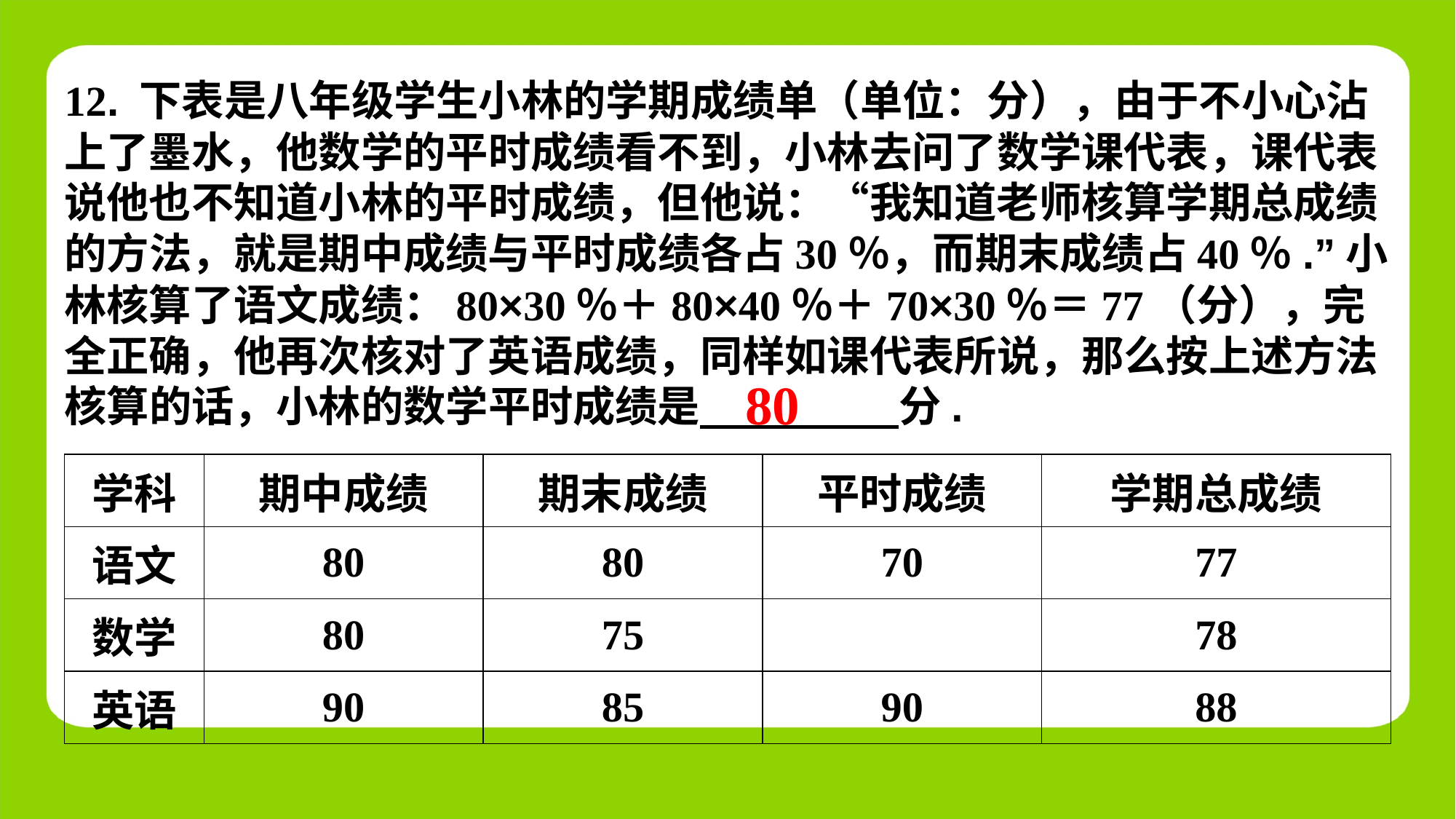

12. 下表是八年级学生小林的学期成绩单（单位：分），由于不小心沾上了墨水，他数学的平时成绩看不到，小林去问了数学课代表，课代表说他也不知道小林的平时成绩，但他说：“我知道老师核算学期总成绩的方法，就是期中成绩与平时成绩各占30％，而期末成绩占40％.”小林核算了语文成绩：80×30％＋80×40％＋70×30％＝77（分），完全正确，他再次核对了英语成绩，同样如课代表所说，那么按上述方法核算的话，小林的数学平时成绩是                     分.
80
| 学科 | 期中成绩 | 期末成绩 | 平时成绩 | 学期总成绩 |
| --- | --- | --- | --- | --- |
| 语文 | 80 | 80 | 70 | 77 |
| 数学 | 80 | 75 |  | 78 |
| 英语 | 90 | 85 | 90 | 88 |